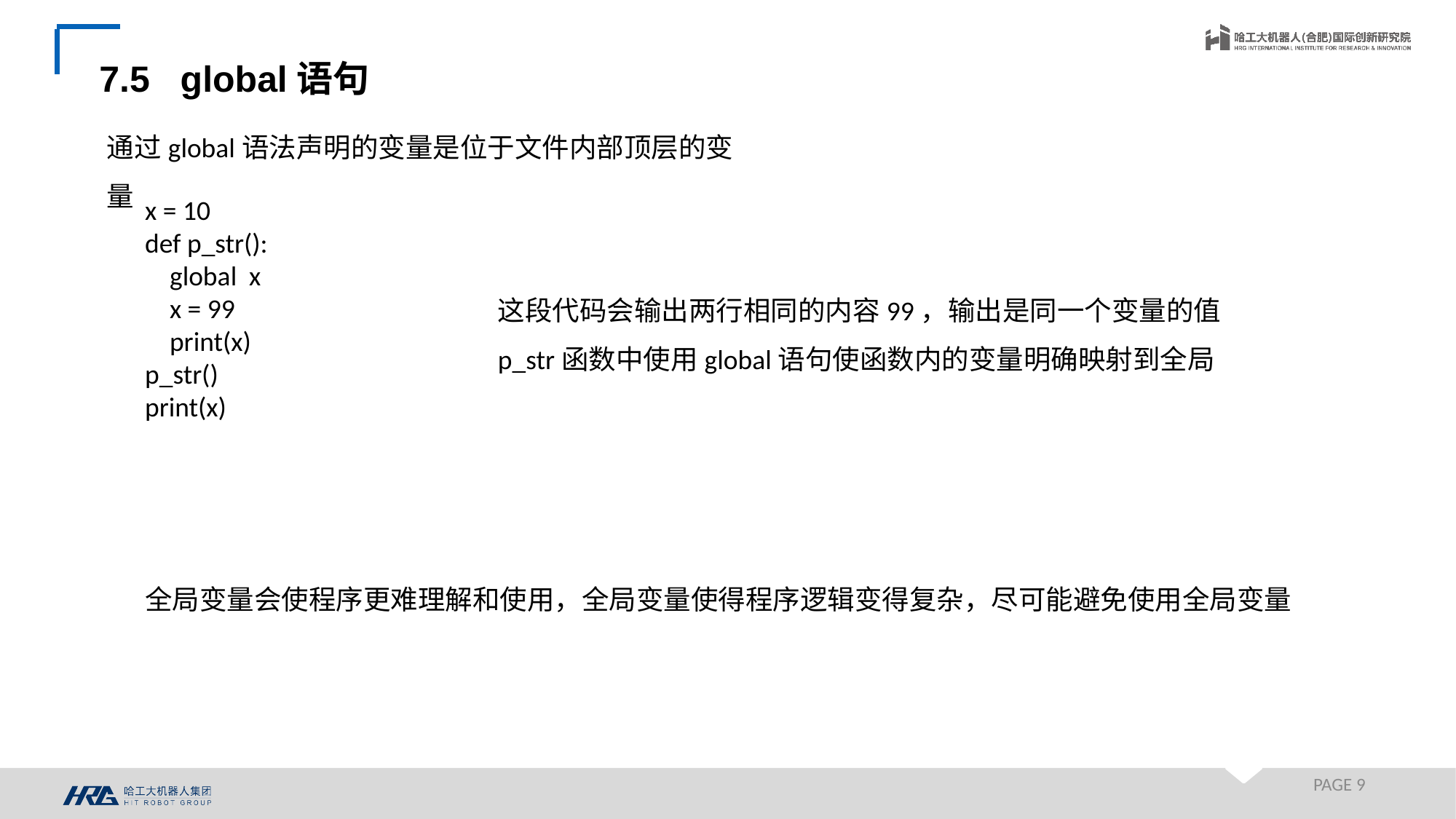

7.5   global语句
通过global语法声明的变量是位于文件内部顶层的变量
x = 10
def p_str():
    global  x
    x = 99
    print(x)
p_str()
print(x)
这段代码会输出两行相同的内容99，输出是同一个变量的值
p_str函数中使用global语句使函数内的变量明确映射到全局
全局变量会使程序更难理解和使用，全局变量使得程序逻辑变得复杂，尽可能避免使用全局变量